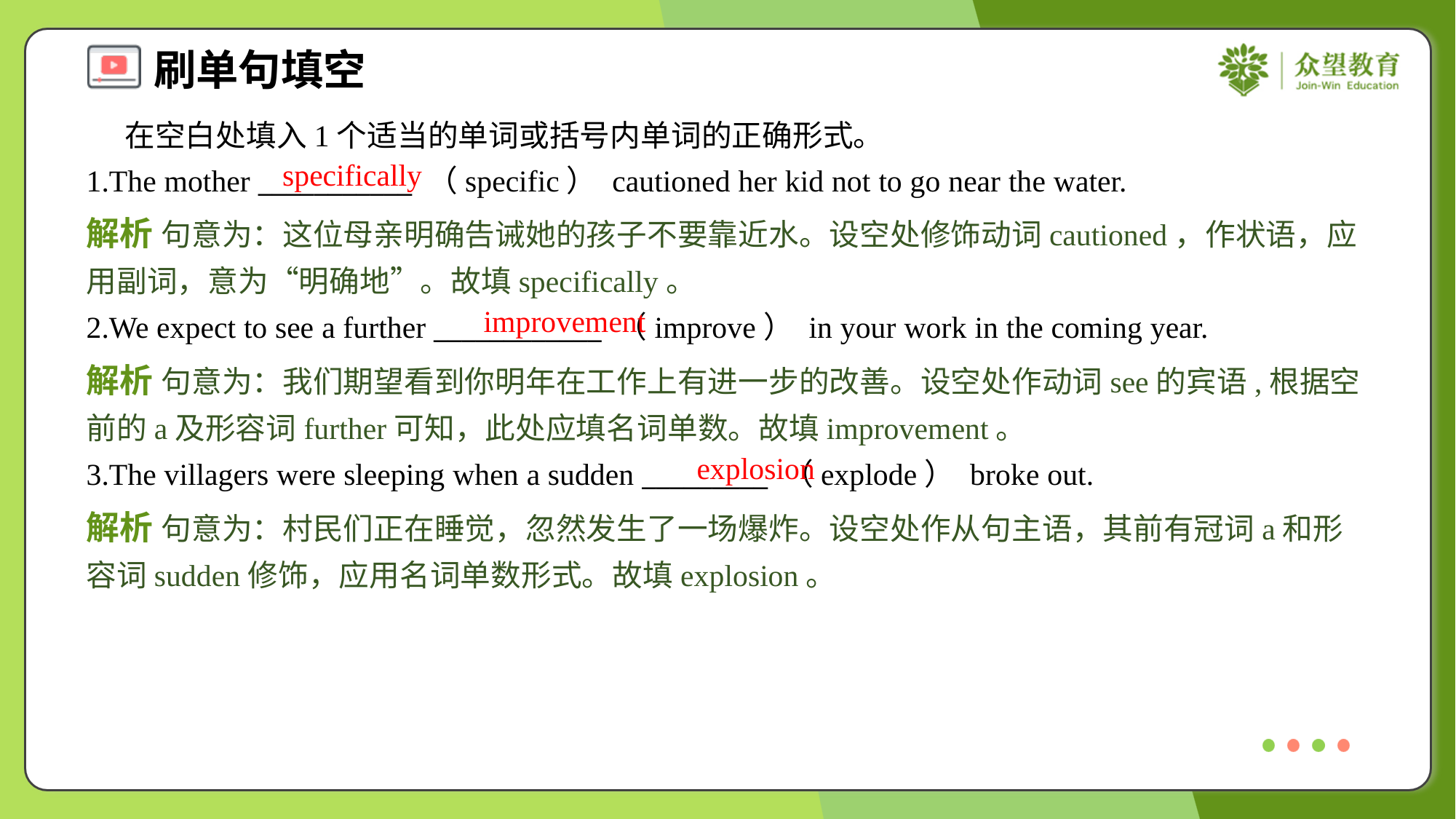

在空白处填入1个适当的单词或括号内单词的正确形式。
1.The mother ___________ （specific） cautioned her kid not to go near the water.
specifically
解析 句意为：这位母亲明确告诫她的孩子不要靠近水。设空处修饰动词cautioned，作状语，应用副词，意为“明确地”。故填specifically。
improvement
2.We expect to see a further ____________ （improve） in your work in the coming year.
解析 句意为：我们期望看到你明年在工作上有进一步的改善。设空处作动词see的宾语,根据空前的a及形容词further可知，此处应填名词单数。故填improvement。
explosion
3.The villagers were sleeping when a sudden _________ （explode） broke out.
解析 句意为：村民们正在睡觉，忽然发生了一场爆炸。设空处作从句主语，其前有冠词a和形容词sudden修饰，应用名词单数形式。故填explosion。